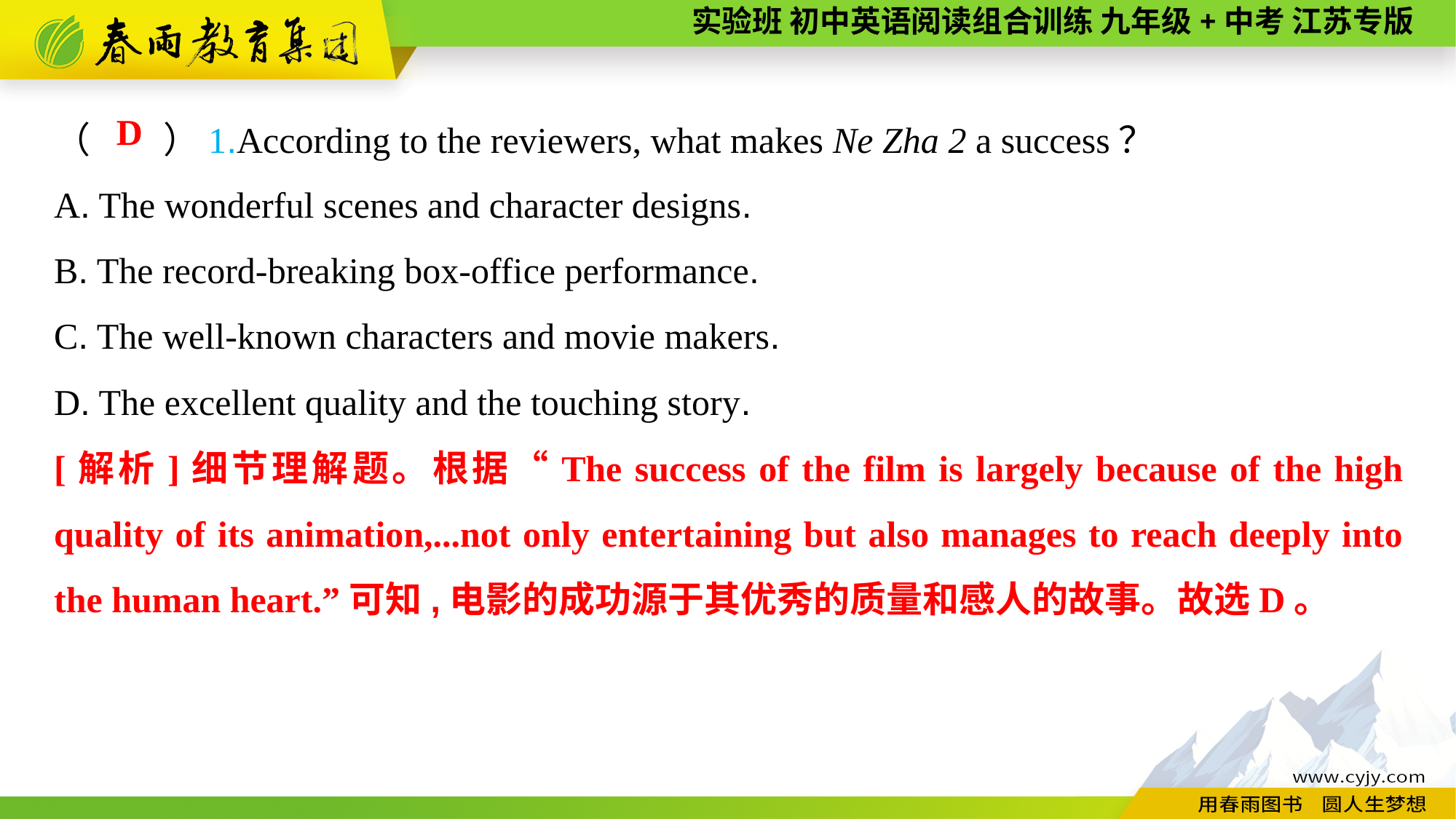

（　　）1.According to the reviewers, what makes Ne Zha 2 a success？
A. The wonderful scenes and character designs.
B. The record-breaking box-office performance.
C. The well-known characters and movie makers.
D. The excellent quality and the touching story.
D
[解析]细节理解题。根据“The success of the film is largely because of the high quality of its animation,...not only entertaining but also manages to reach deeply into the human heart.”可知,电影的成功源于其优秀的质量和感人的故事。故选D。